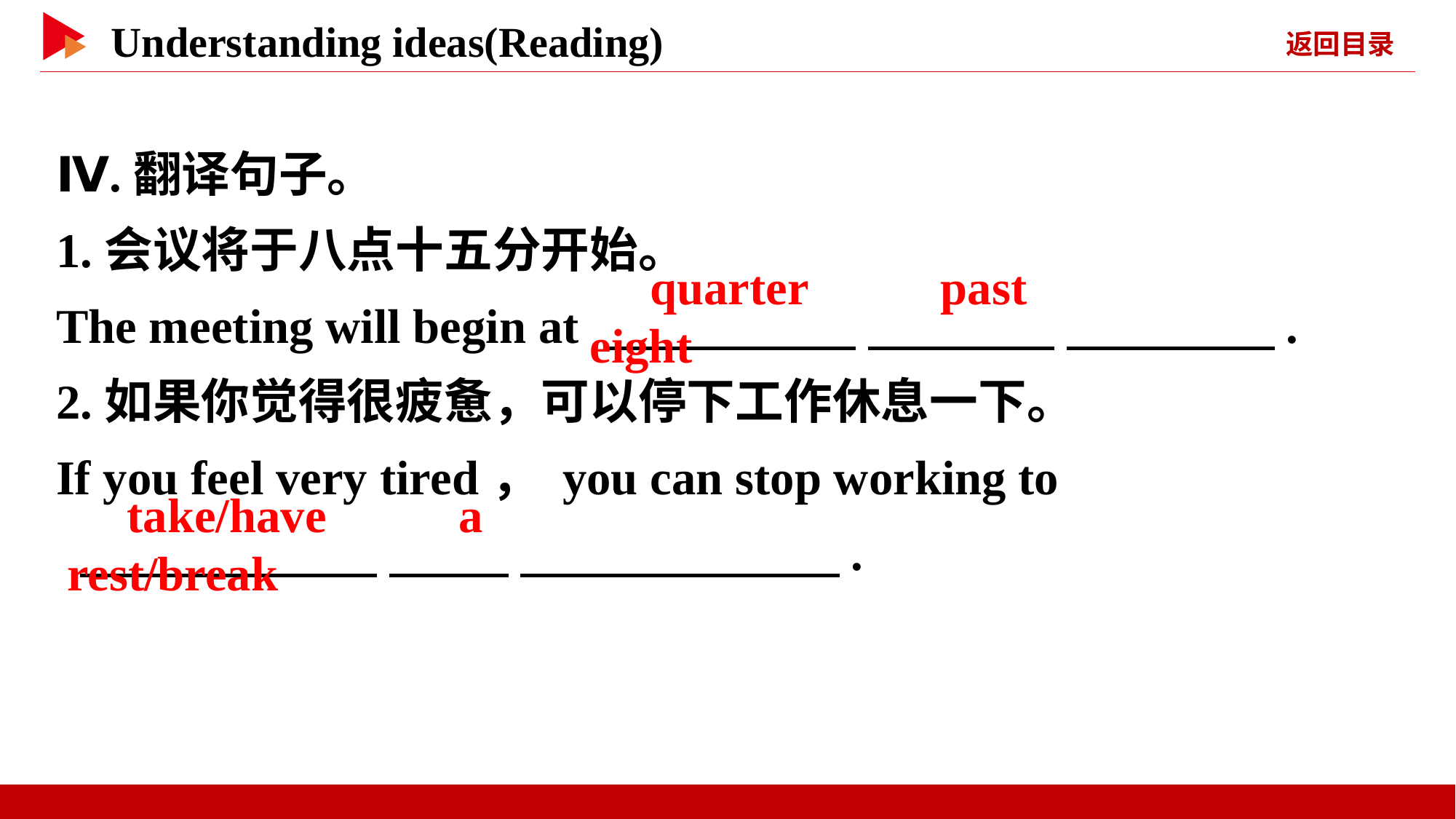

Ⅳ.翻译句子。
1.会议将于八点十五分开始。
The meeting will begin at 　              　 　        　 　          　.
2.如果你觉得很疲惫，可以停下工作休息一下。
If you feel very tired， you can stop working to
 　                  　 　  　 　                    　.

　quarter　 　past　 　eight
　take/have　 　a　 　rest/break